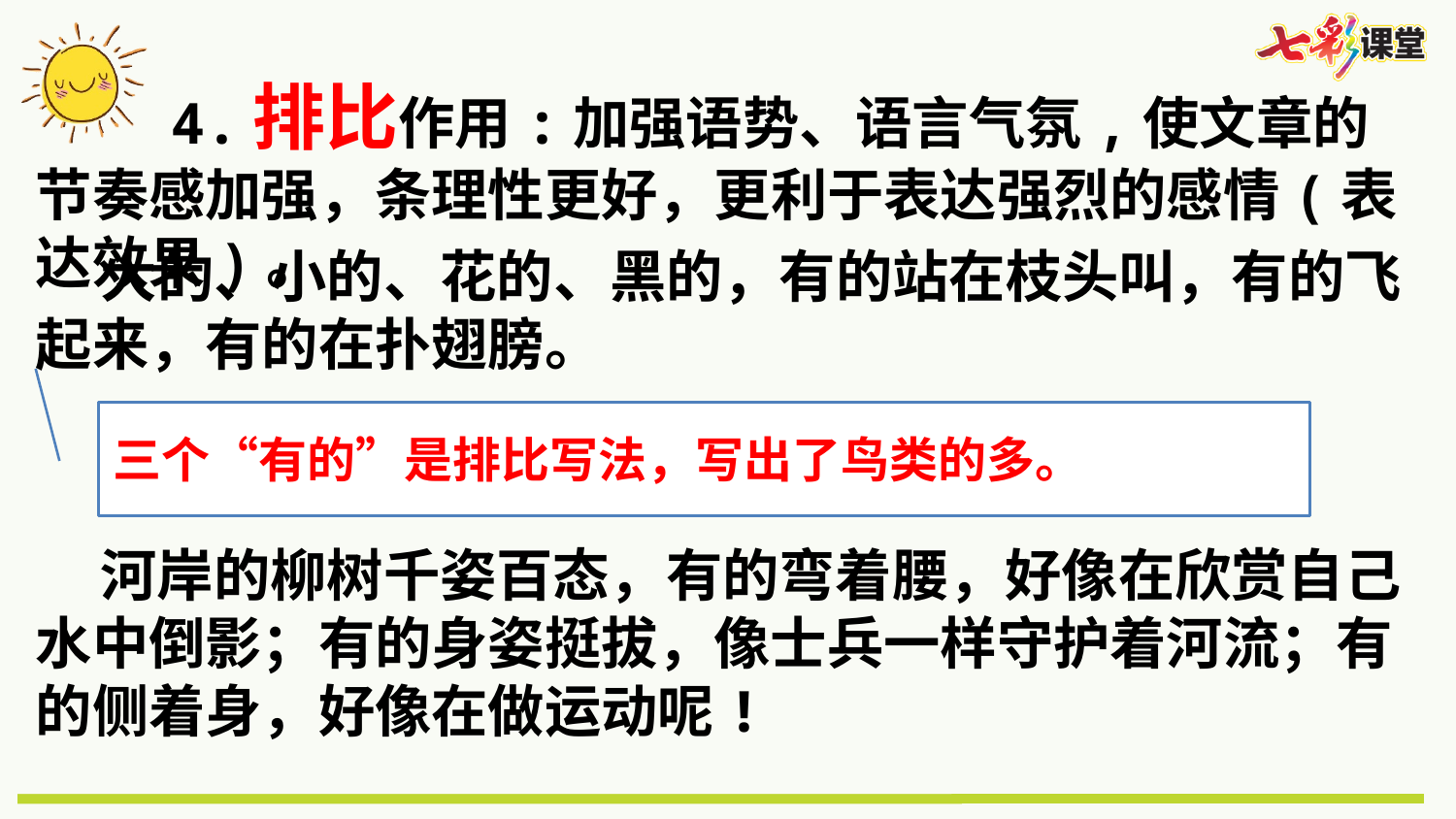

4.排比作用:加强语势、语言气氛,使文章的节奏感加强，条理性更好，更利于表达强烈的感情(表达效果)。
    大的、小的、花的、黑的，有的站在枝头叫，有的飞起来，有的在扑翅膀。
三个“有的”是排比写法，写出了鸟类的多。
    河岸的柳树千姿百态，有的弯着腰，好像在欣赏自己水中倒影；有的身姿挺拔，像士兵一样守护着河流；有的侧着身，好像在做运动呢!